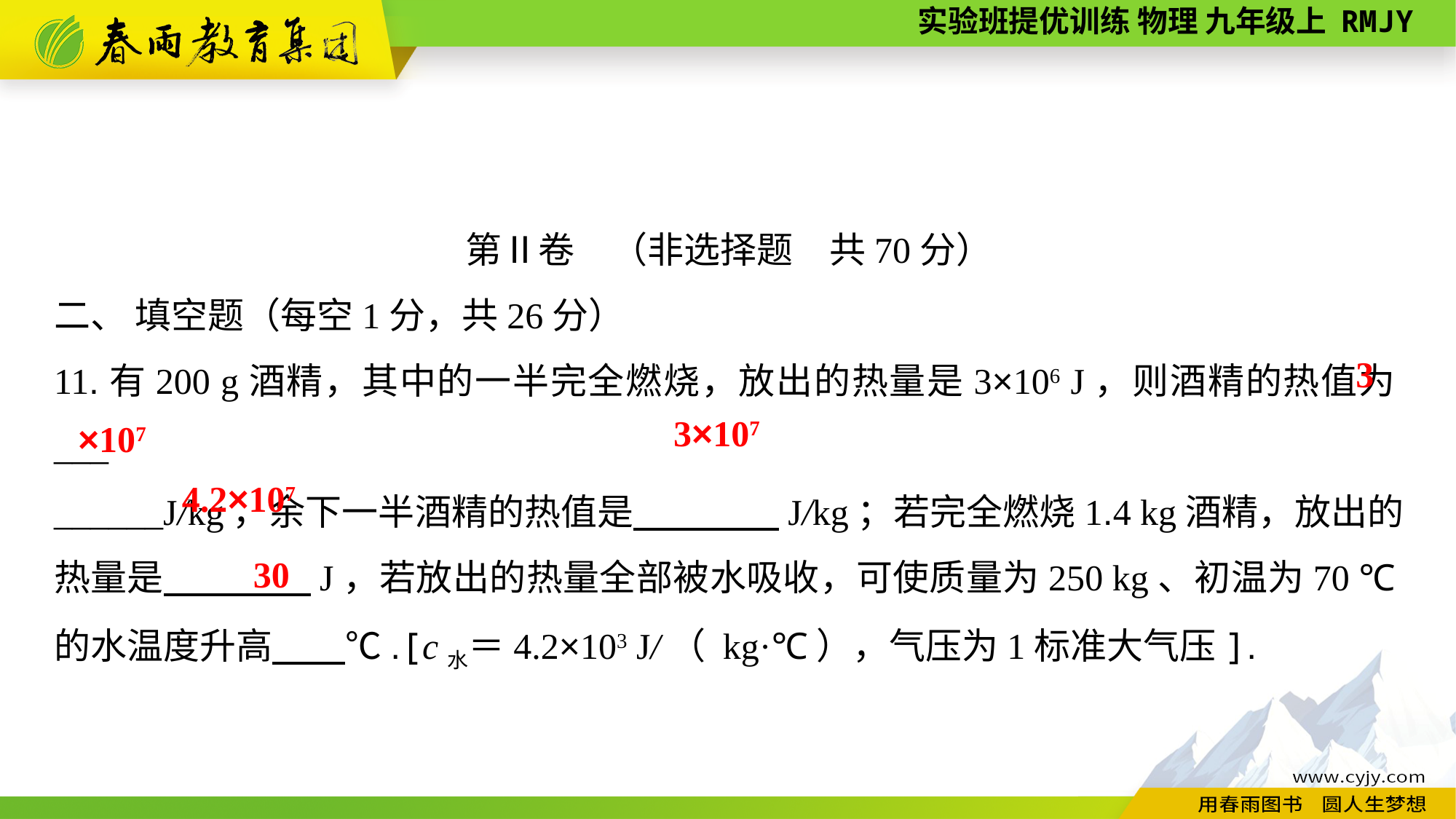

第Ⅱ卷　（非选择题　共70分）
二、 填空题（每空1分，共26分）
11.有200 g酒精，其中的一半完全燃烧，放出的热量是3×106 J，则酒精的热值为___
______J/kg，余下一半酒精的热值是　　　　J/kg；若完全燃烧1.4 kg酒精，放出的热量是　　　　J，若放出的热量全部被水吸收，可使质量为250 kg、初温为70 ℃的水温度升高　　℃.[c水＝4.2×103 J/（ kg·℃），气压为1标准大气压].
3
3×107
×107
4.2×107
30